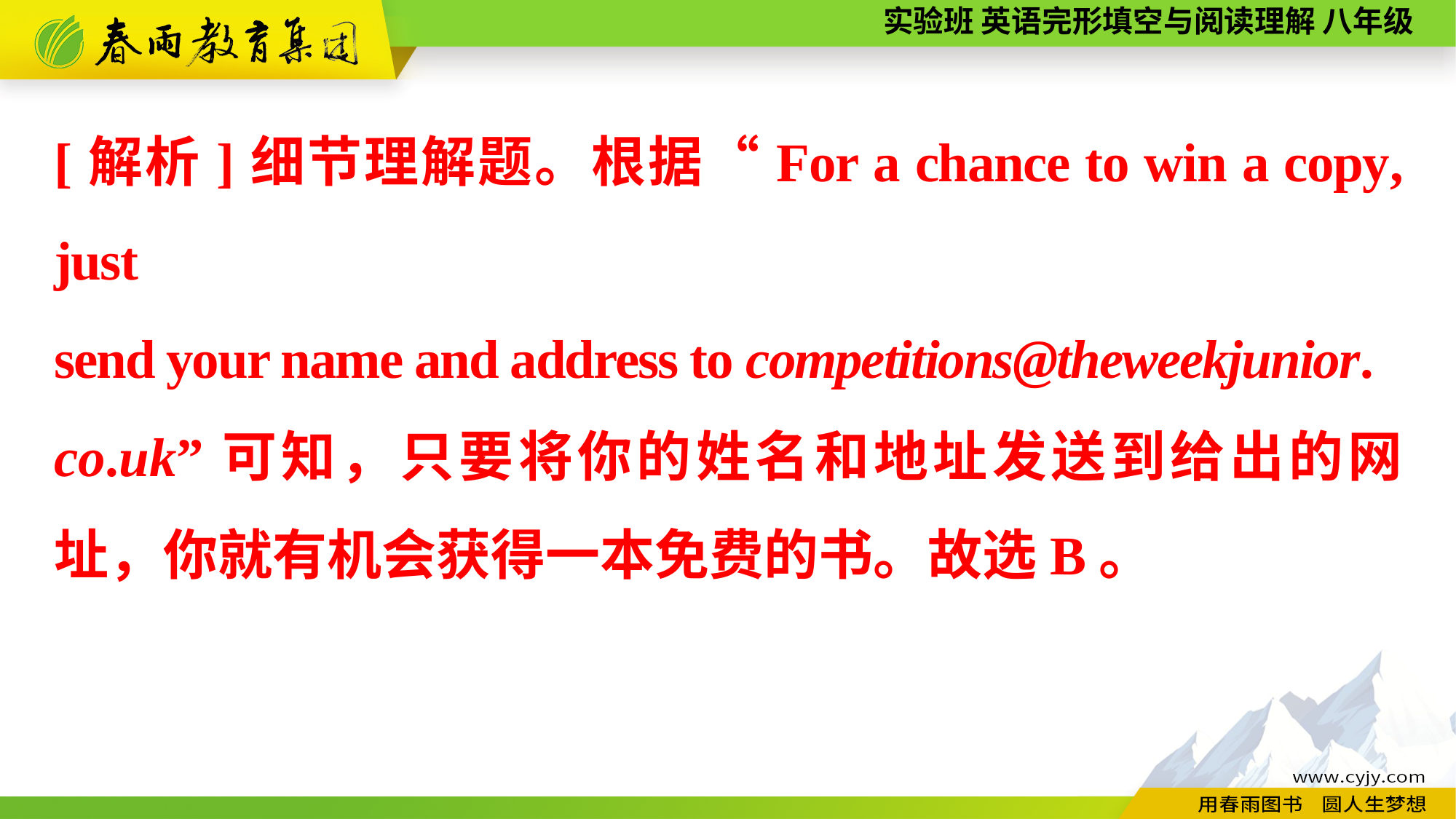

[解析]细节理解题。根据“For a chance to win a copy, just
send your name and address to competitions@theweekjunior.
co.uk”可知，只要将你的姓名和地址发送到给出的网址，你就有机会获得一本免费的书。故选B。